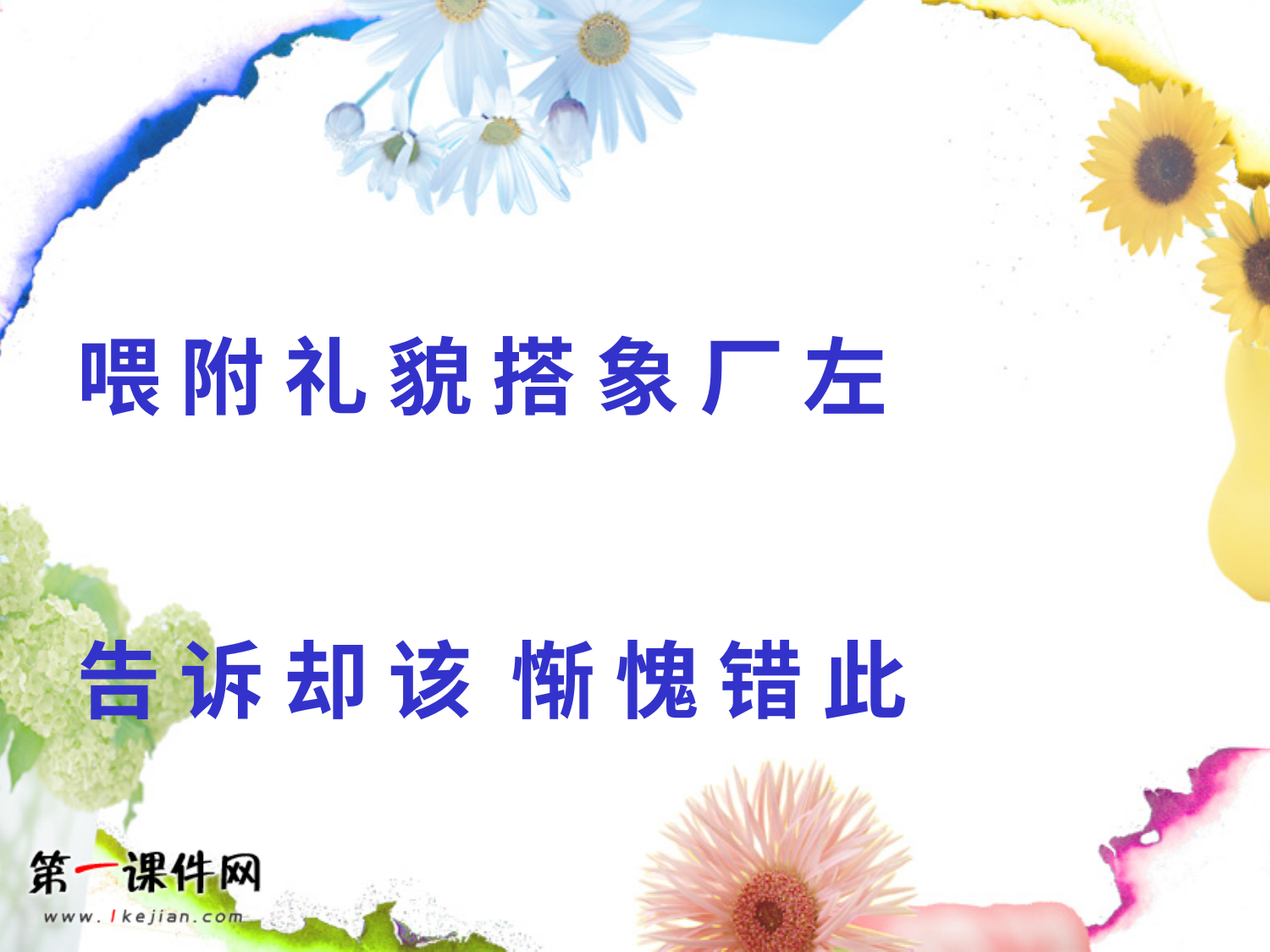

# 喂 附 礼 貌 搭 象 厂 左 告 诉 却 该  惭 愧 错 此